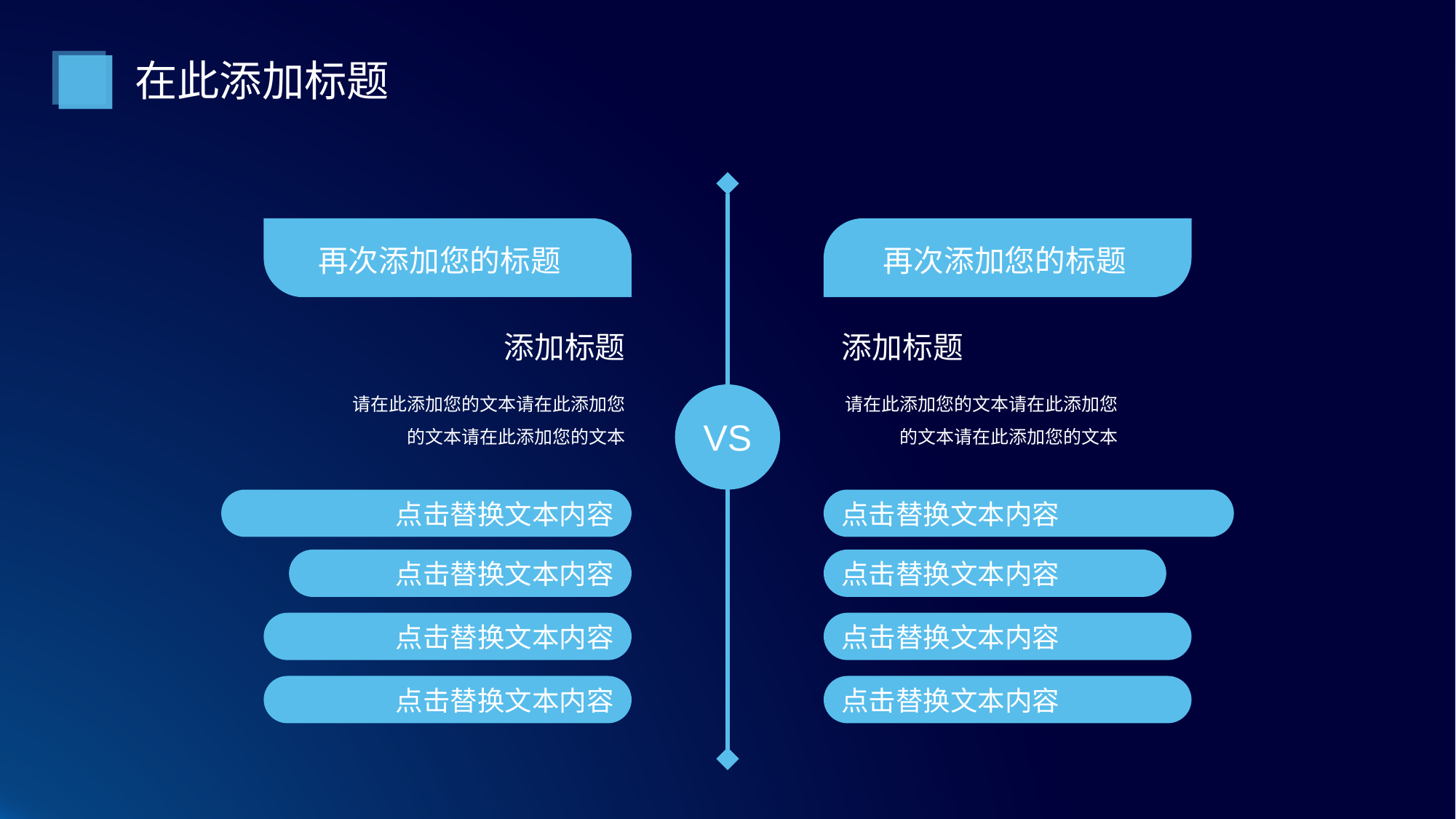

在此添加标题

再次添加您的标题
再次添加您的标题
添加标题
添加标题
请在此添加您的文本请在此添加您的文本请在此添加您的文本
请在此添加您的文本请在此添加您的文本请在此添加您的文本

VS
点击替换文本内容
点击替换文本内容
点击替换文本内容
点击替换文本内容
点击替换文本内容
点击替换文本内容
点击替换文本内容
点击替换文本内容